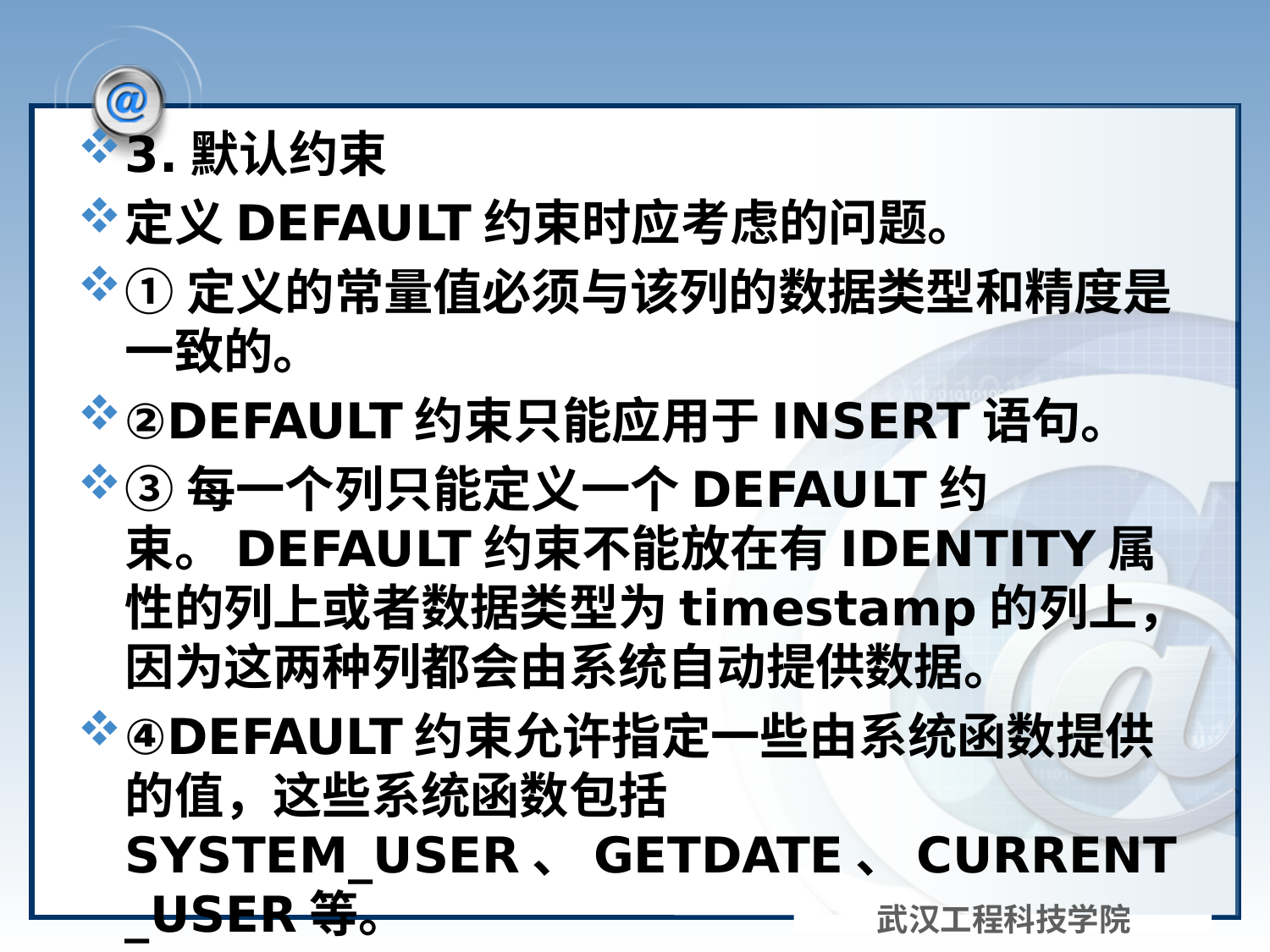

#
3.默认约束
定义DEFAULT约束时应考虑的问题。
①定义的常量值必须与该列的数据类型和精度是一致的。
②DEFAULT约束只能应用于INSERT语句。
③每一个列只能定义一个DEFAULT约束。DEFAULT约束不能放在有IDENTITY属性的列上或者数据类型为timestamp的列上，因为这两种列都会由系统自动提供数据。
④DEFAULT约束允许指定一些由系统函数提供的值，这些系统函数包括SYSTEM_USER、GETDATE、CURRENT_USER等。

武汉工程科技学院